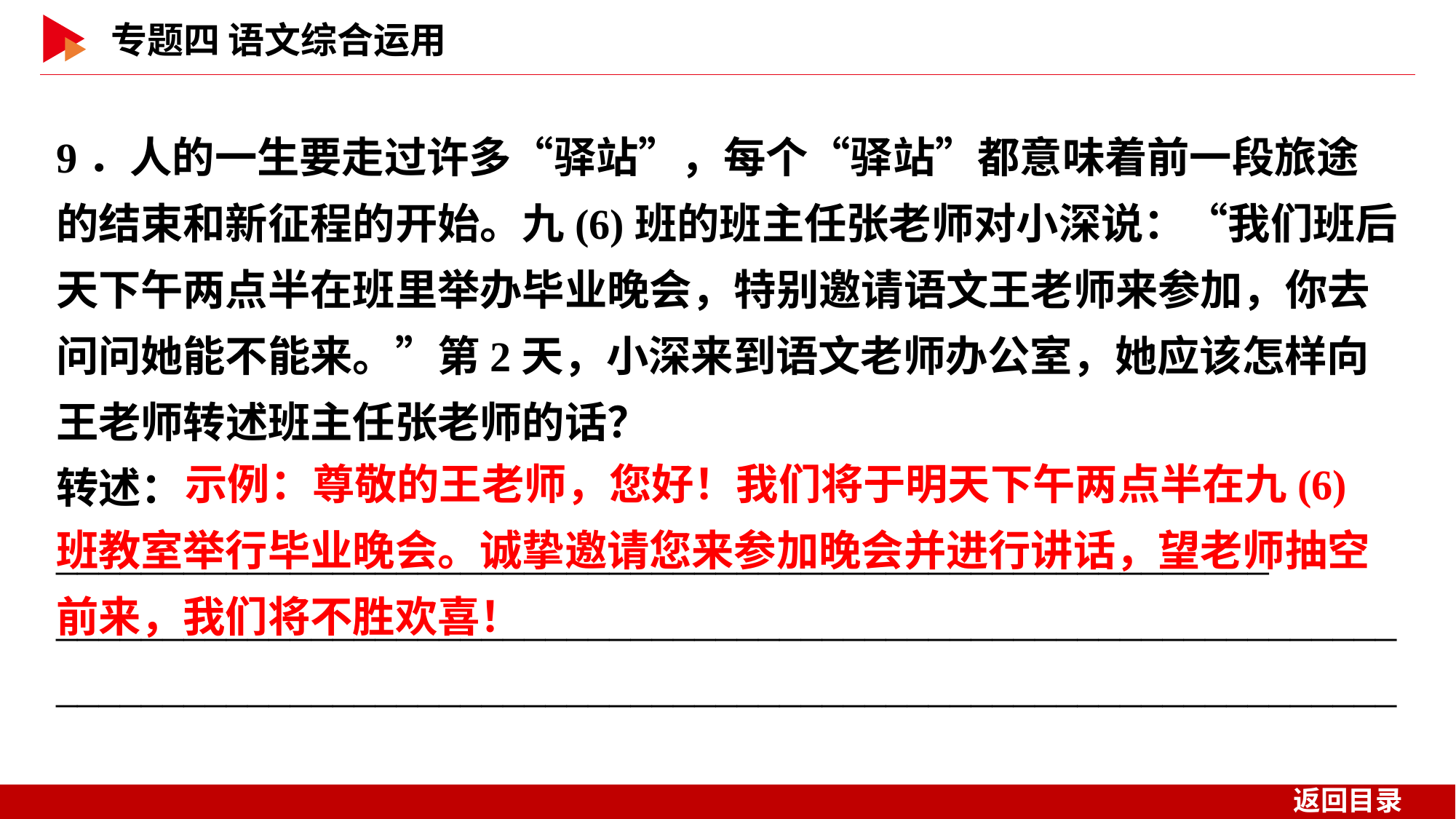

9．人的一生要走过许多“驿站”，每个“驿站”都意味着前一段旅途的结束和新征程的开始。九(6)班的班主任张老师对小深说：“我们班后天下午两点半在班里举办毕业晚会，特别邀请语文王老师来参加，你去问问她能不能来。”第2天，小深来到语文老师办公室，她应该怎样向王老师转述班主任张老师的话？
转述：_________________________________________________________
______________________________________________________________________________________________________________________________
　         示例：尊敬的王老师，您好！我们将于明天下午两点半在九(6)班教室举行毕业晚会。诚挚邀请您来参加晚会并进行讲话，望老师抽空前来，我们将不胜欢喜！